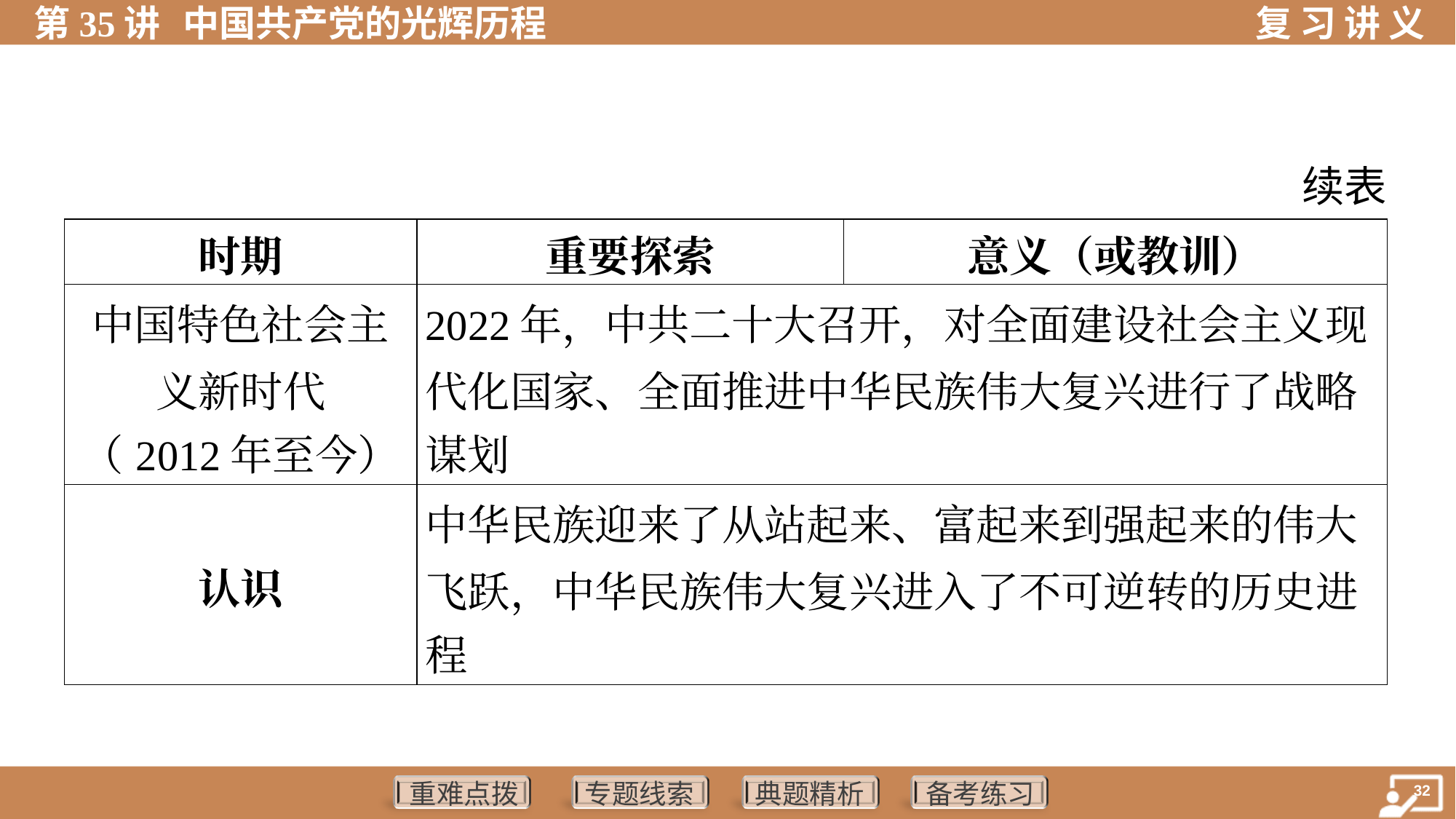

续表
| 时期 | 重要探索 | 意义（或教训） |
| --- | --- | --- |
| 中国特色社会主 义新时代 （2012年至今） | 2022年，中共二十大召开，对全面建设社会主义现 代化国家、全面推进中华民族伟大复兴进行了战略 谋划 |  |
| 认识 | 中华民族迎来了从站起来、富起来到强起来的伟大 飞跃，中华民族伟大复兴进入了不可逆转的历史进 程 |  |